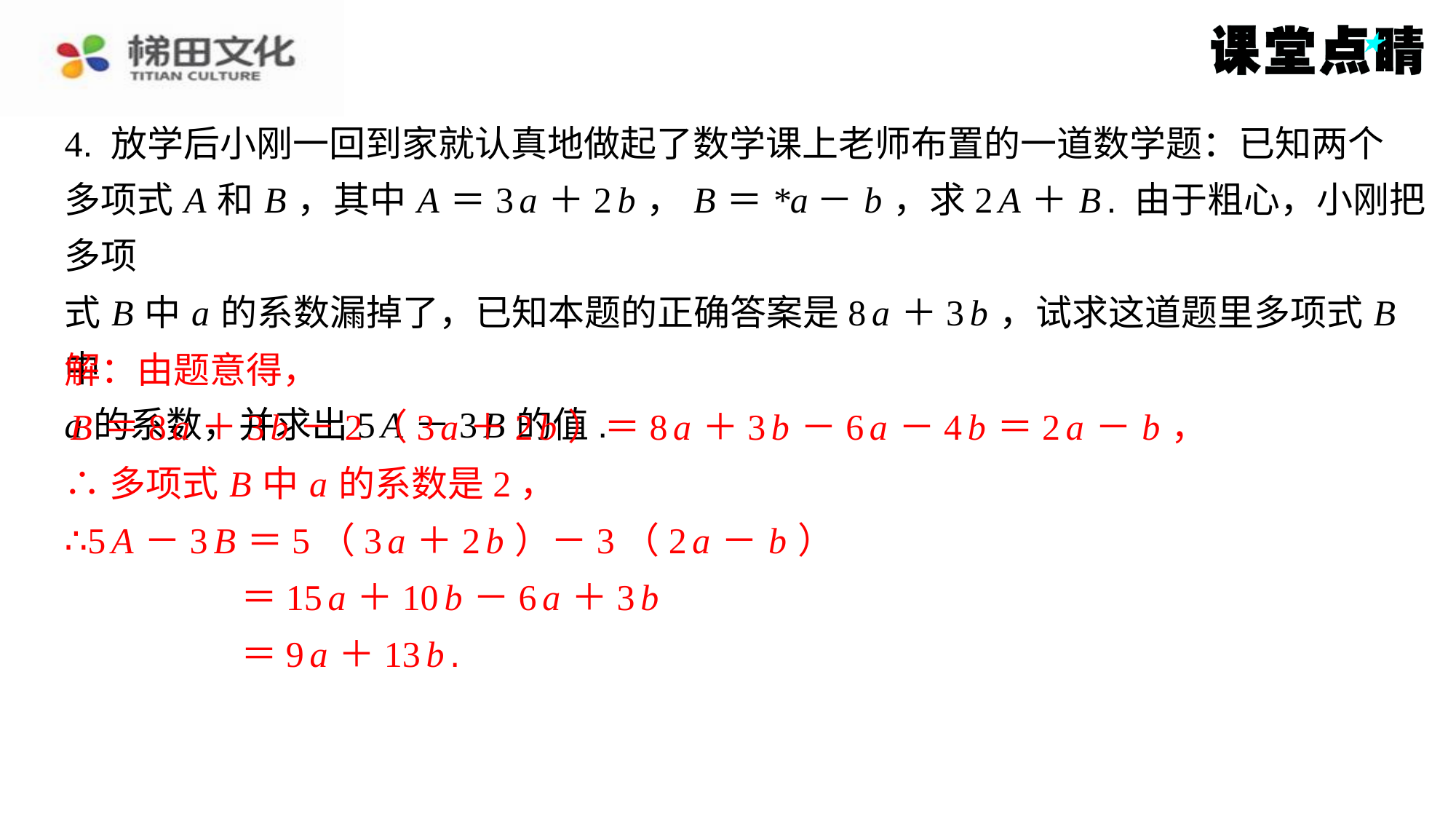

4. 放学后小刚一回到家就认真地做起了数学课上老师布置的一道数学题：已知两个
多项式 A 和 B ，其中 A ＝3 a ＋2 b ， B ＝*a－ b ，求2 A ＋ B . 由于粗心，小刚把多项
式 B 中 a 的系数漏掉了，已知本题的正确答案是8 a ＋3 b ，试求这道题里多项式 B 中
a 的系数，并求出5 A －3 B 的值.
解：由题意得，
 B ＝8 a ＋3 b －2（3 a ＋2 b ）＝8 a ＋3 b －6 a －4 b ＝2 a － b ，
∴多项式 B 中 a 的系数是2，
∴5 A －3 B ＝5（3 a ＋2 b ）－3（2 a － b ）
＝15 a ＋10 b －6 a ＋3 b
＝9 a ＋13 b .
解：由题意得，
B ＝8 a ＋3 b －2（3 a ＋2 b ）＝8 a ＋3 b －6 a －4 b ＝2 a － b ，
∴多项式 B 中 a 的系数是2，
∴5 A －3 B ＝5（3 a ＋2 b ）－3（2 a － b ）
＝15 a ＋10 b －6 a ＋3 b
＝9 a ＋13 b .